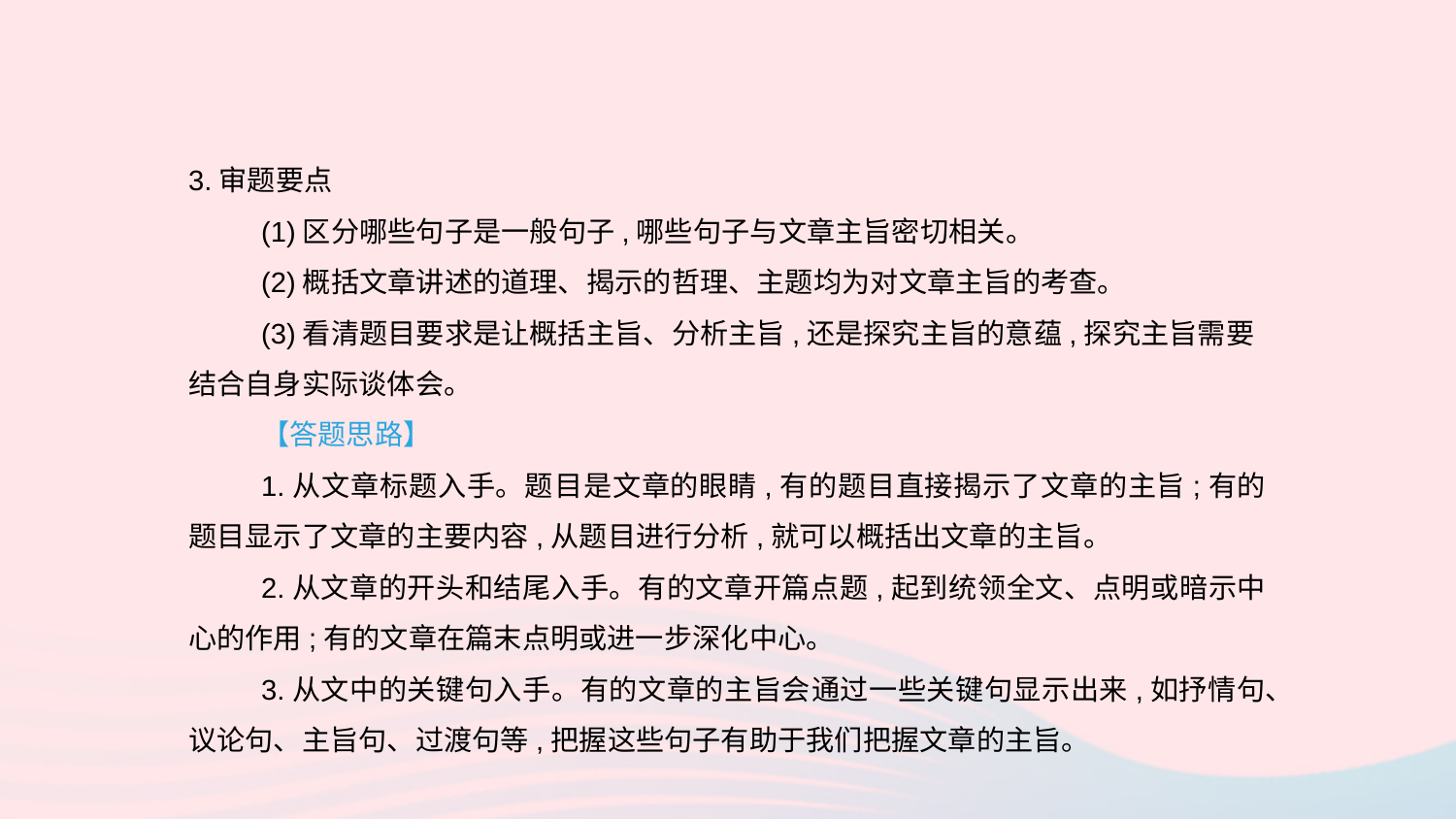

3.审题要点
(1)区分哪些句子是一般句子,哪些句子与文章主旨密切相关。
(2)概括文章讲述的道理、揭示的哲理、主题均为对文章主旨的考查。
(3)看清题目要求是让概括主旨、分析主旨,还是探究主旨的意蕴,探究主旨需要结合自身实际谈体会。
【答题思路】
1.从文章标题入手。题目是文章的眼睛,有的题目直接揭示了文章的主旨;有的题目显示了文章的主要内容,从题目进行分析,就可以概括出文章的主旨。
2.从文章的开头和结尾入手。有的文章开篇点题,起到统领全文、点明或暗示中心的作用;有的文章在篇末点明或进一步深化中心。
3.从文中的关键句入手。有的文章的主旨会通过一些关键句显示出来,如抒情句、议论句、主旨句、过渡句等,把握这些句子有助于我们把握文章的主旨。